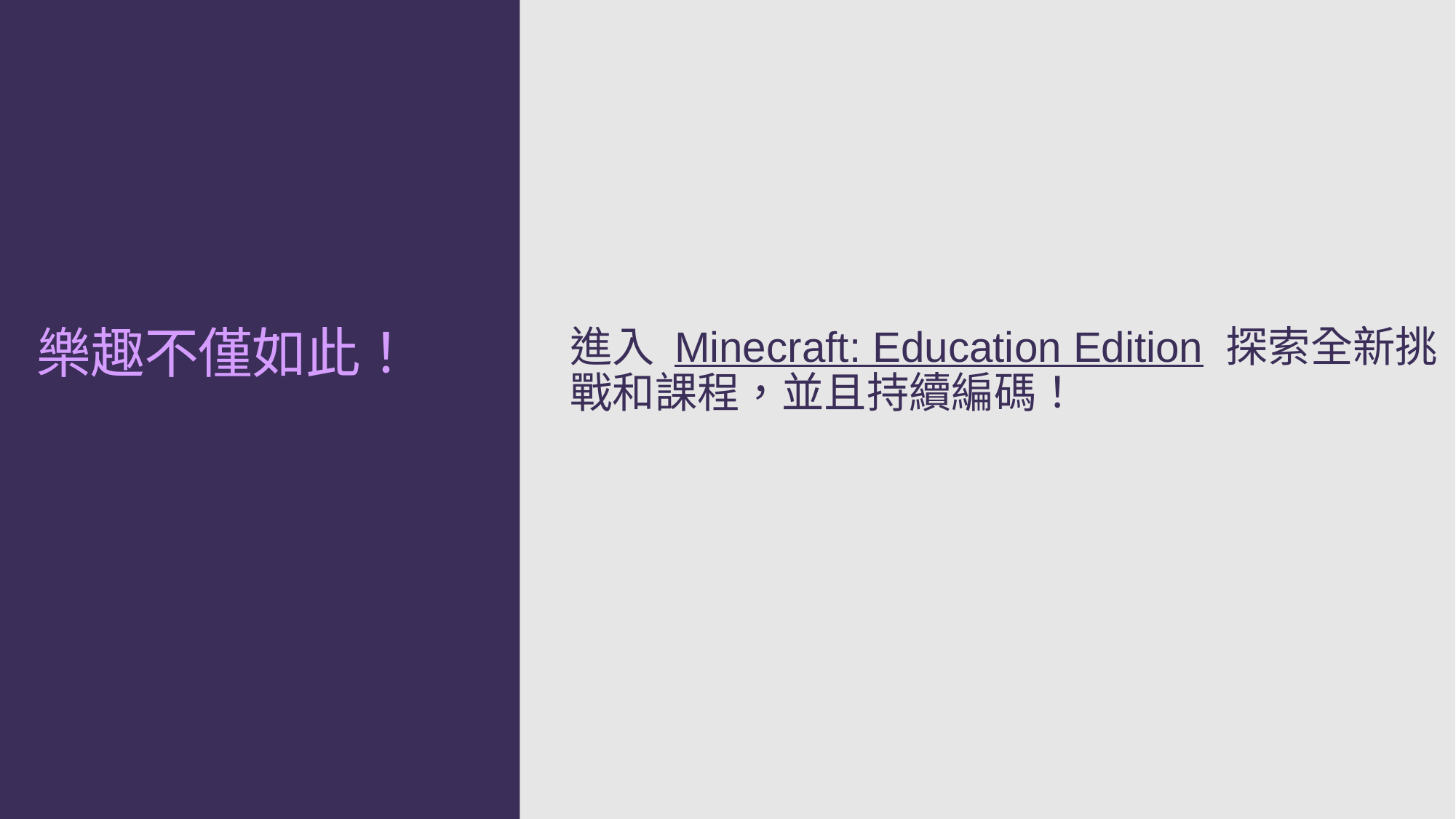

進入 Minecraft: Education Edition 探索全新挑戰和課程，並且持續編碼！

# 樂趣不僅如此！